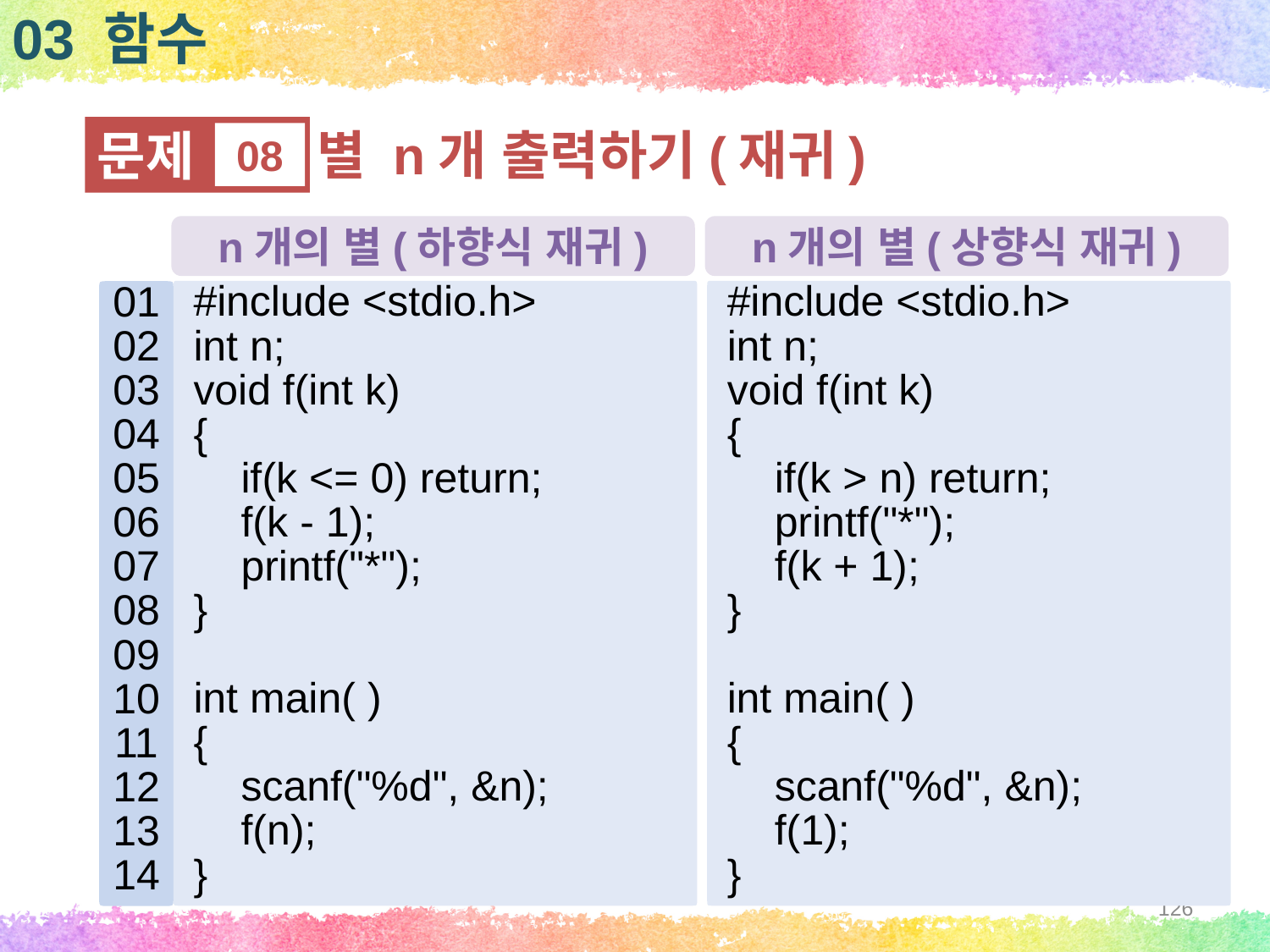

03 함수
문제
08
별 n개 출력하기(재귀)
n개의 별(하향식 재귀)
n개의 별(상향식 재귀)
#include <stdio.h>
int n;
void f(int k)
{
    if(k <= 0) return;
    f(k - 1);
    printf("*");
}

int main( )
{
    scanf("%d", &n);
    f(n);
}
01
02
03
04
05
06
07
08
09
10
11
12
13
14
#include <stdio.h>
int n;
void f(int k)
{
    if(k > n) return;
    printf("*");
    f(k + 1);
}

int main( )
{
    scanf("%d", &n);
    f(1);
}
126